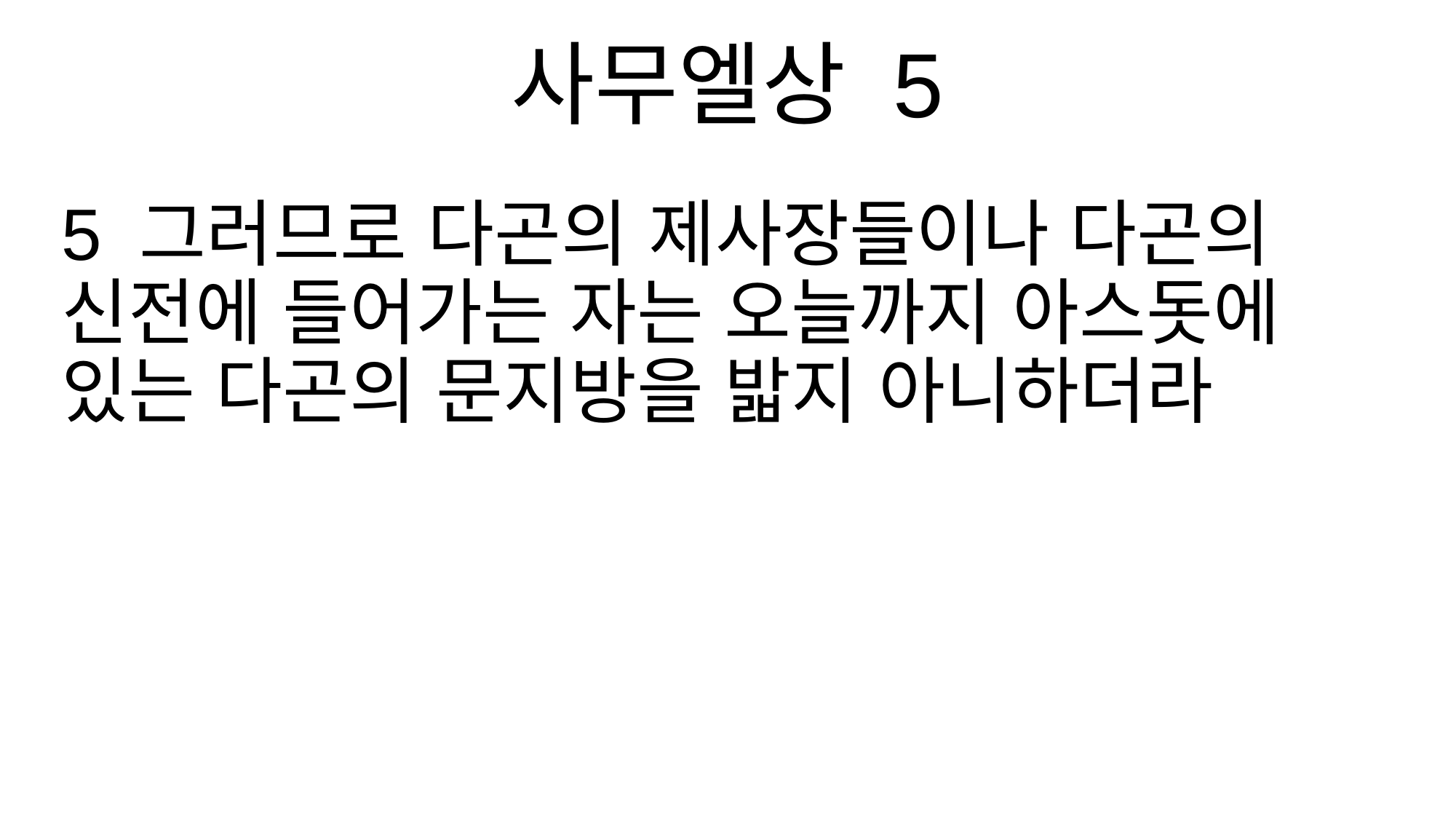

사무엘상 5
5 그러므로 다곤의 제사장들이나 다곤의 신전에 들어가는 자는 오늘까지 아스돗에 있는 다곤의 문지방을 밟지 아니하더라